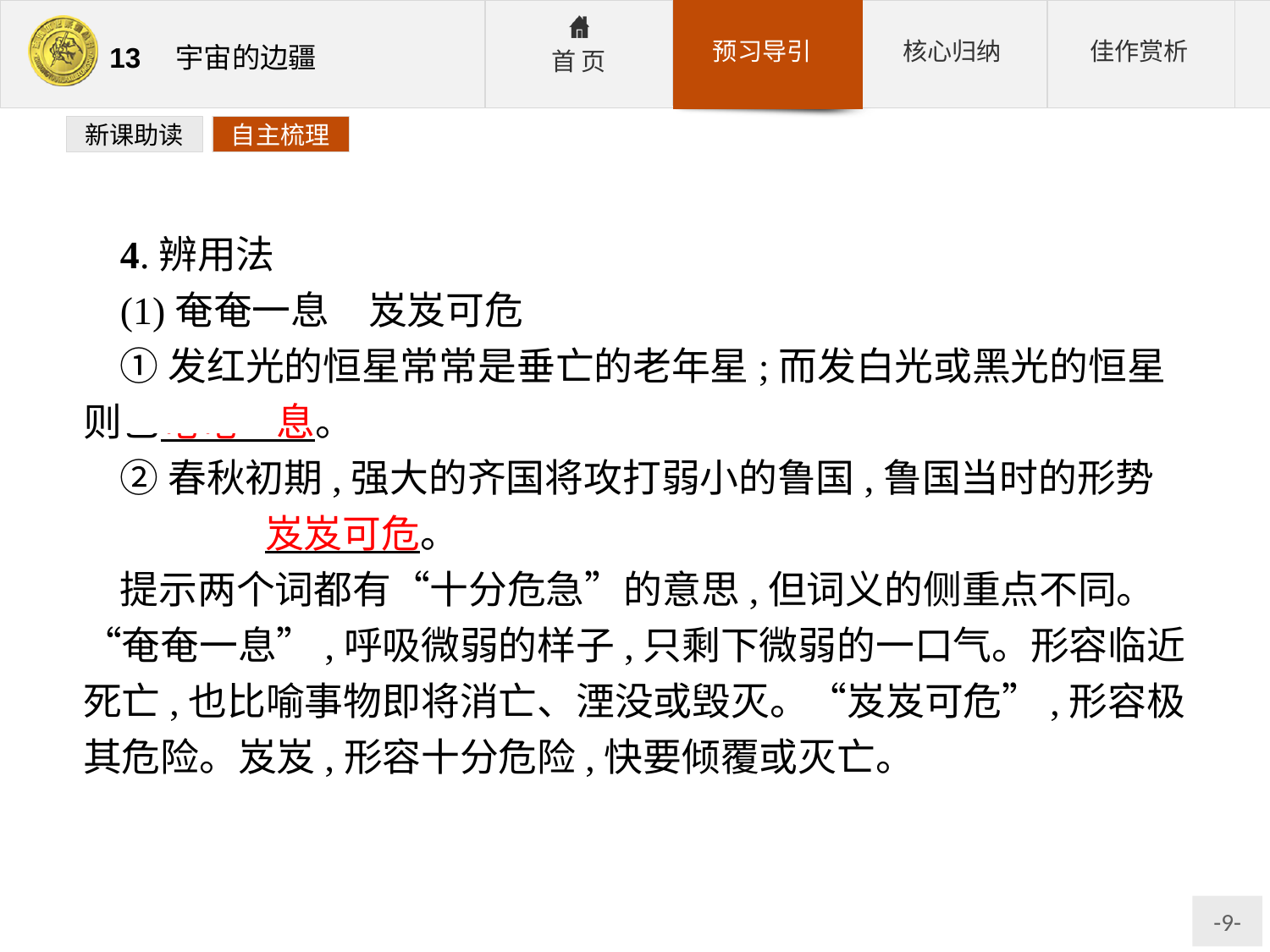

新课助读
自主梳理
4.辨用法
(1)奄奄一息　岌岌可危
①发红光的恒星常常是垂亡的老年星;而发白光或黑光的恒星则已奄奄一息。
②春秋初期,强大的齐国将攻打弱小的鲁国,鲁国当时的形势                         岌岌可危。
提示两个词都有“十分危急”的意思,但词义的侧重点不同。“奄奄一息”,呼吸微弱的样子,只剩下微弱的一口气。形容临近死亡,也比喻事物即将消亡、湮没或毁灭。“岌岌可危”,形容极其危险。岌岌,形容十分危险,快要倾覆或灭亡。